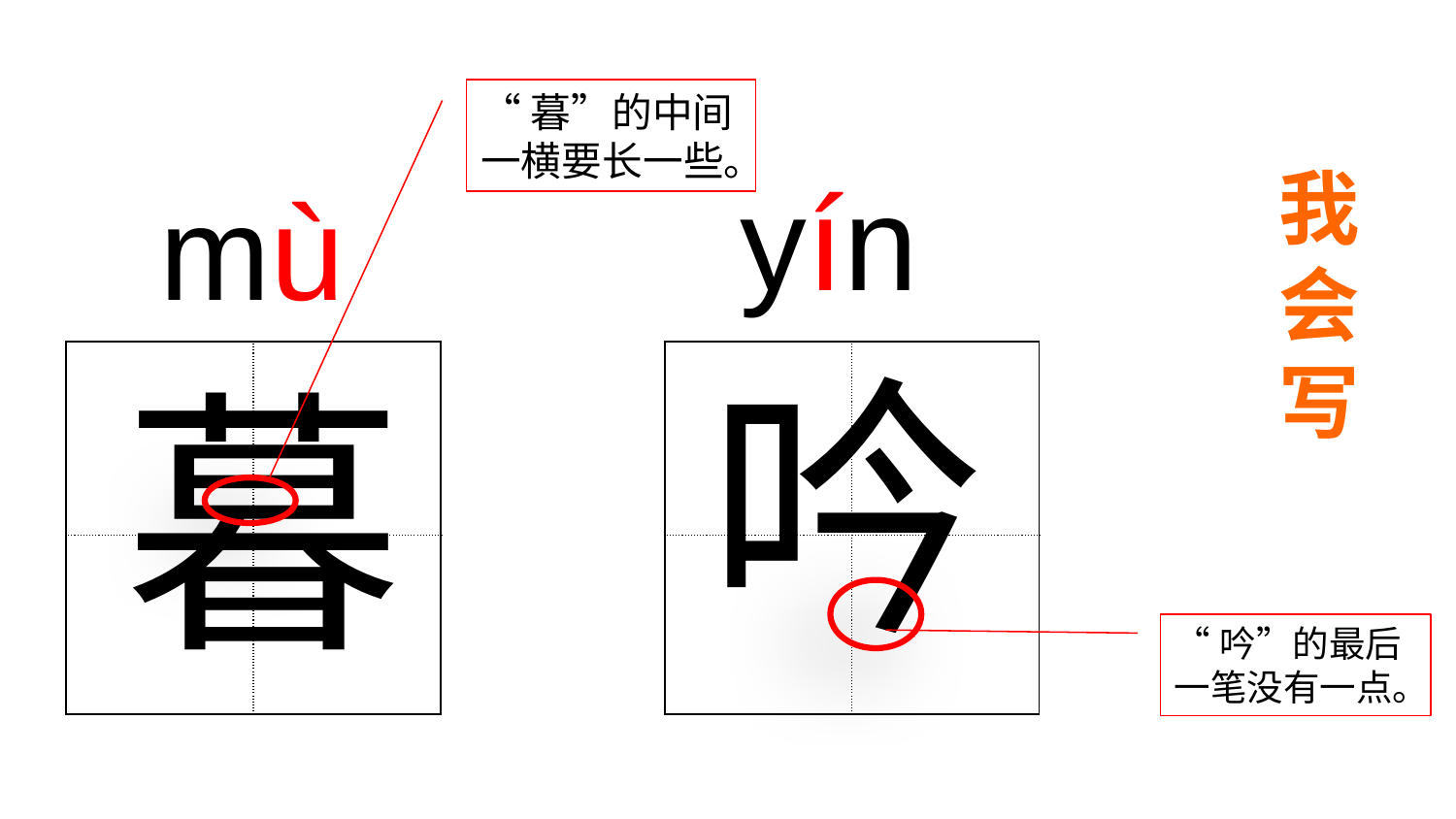

“暮”的中间一横要长一些。
我会写
yín
mù
吟
|  |  |
| --- | --- |
|  |  |
暮
|  |  |
| --- | --- |
|  |  |

“吟”的最后一笔没有一点。